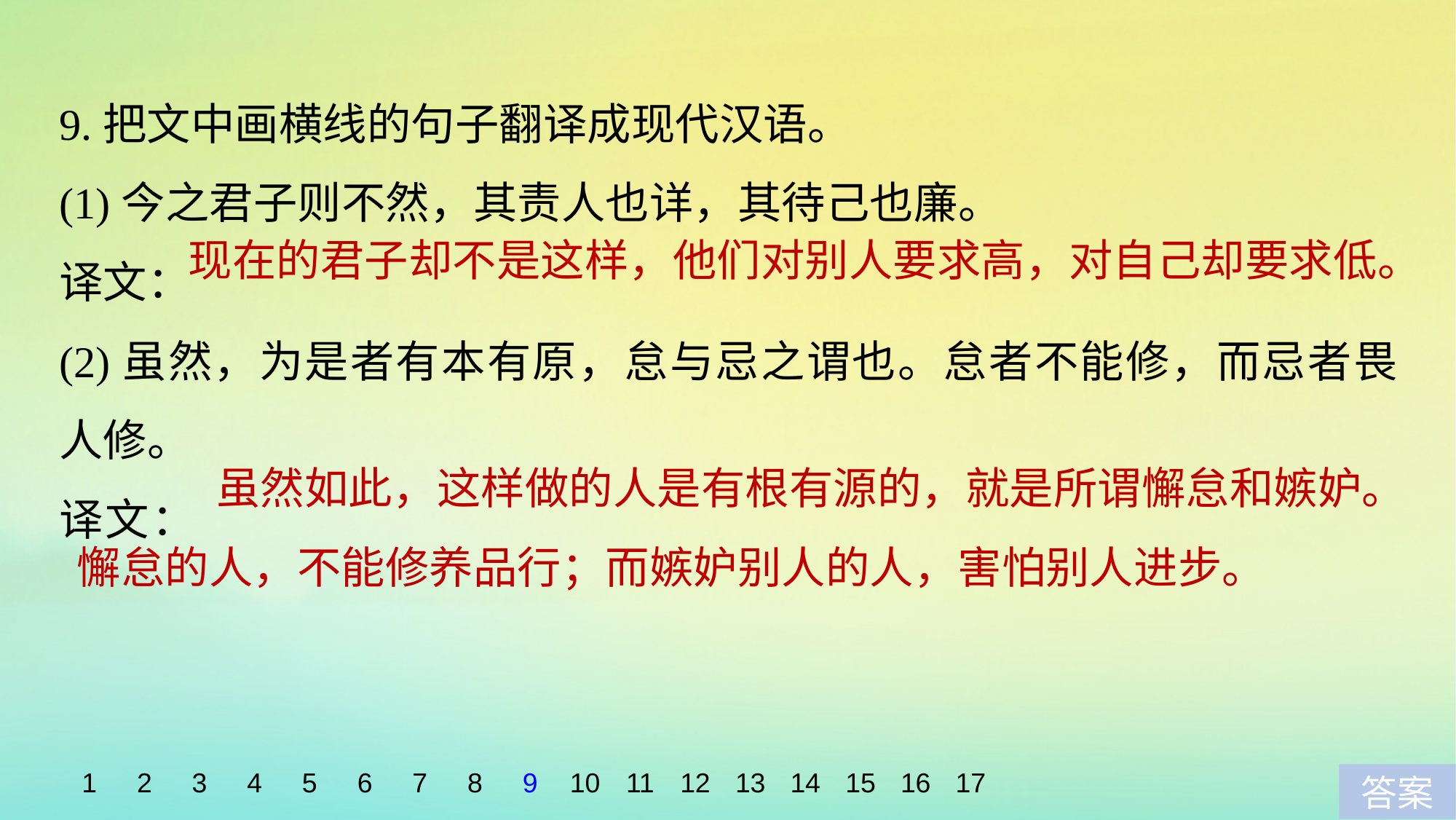

9.把文中画横线的句子翻译成现代汉语。
(1)今之君子则不然，其责人也详，其待己也廉。
译文：
(2)虽然，为是者有本有原，怠与忌之谓也。怠者不能修，而忌者畏人修。
译文：
现在的君子却不是这样，他们对别人要求高，对自己却要求低。
	  虽然如此，这样做的人是有根有源的，就是所谓懈怠和嫉妒。懈怠的人，不能修养品行；而嫉妒别人的人，害怕别人进步。
1
2
3
4
5
6
7
8
9
10
11
12
13
14
15
16
17
答案